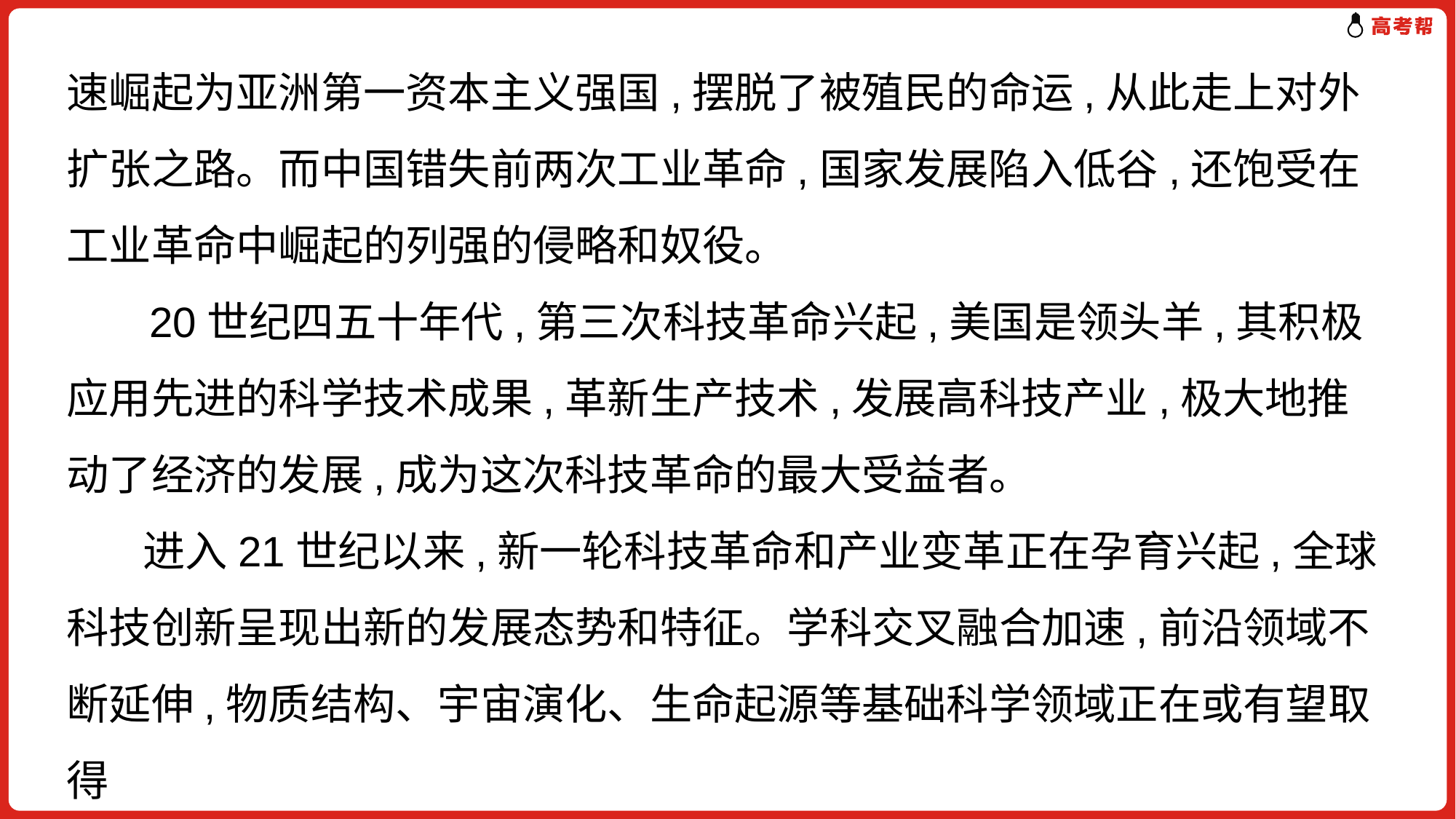

速崛起为亚洲第一资本主义强国,摆脱了被殖民的命运,从此走上对外扩张之路。而中国错失前两次工业革命,国家发展陷入低谷,还饱受在工业革命中崛起的列强的侵略和奴役。
       20世纪四五十年代,第三次科技革命兴起,美国是领头羊,其积极应用先进的科学技术成果,革新生产技术,发展高科技产业,极大地推动了经济的发展,成为这次科技革命的最大受益者。
       进入21世纪以来,新一轮科技革命和产业变革正在孕育兴起,全球科技创新呈现出新的发展态势和特征。学科交叉融合加速,前沿领域不断延伸,物质结构、宇宙演化、生命起源等基础科学领域正在或有望取得